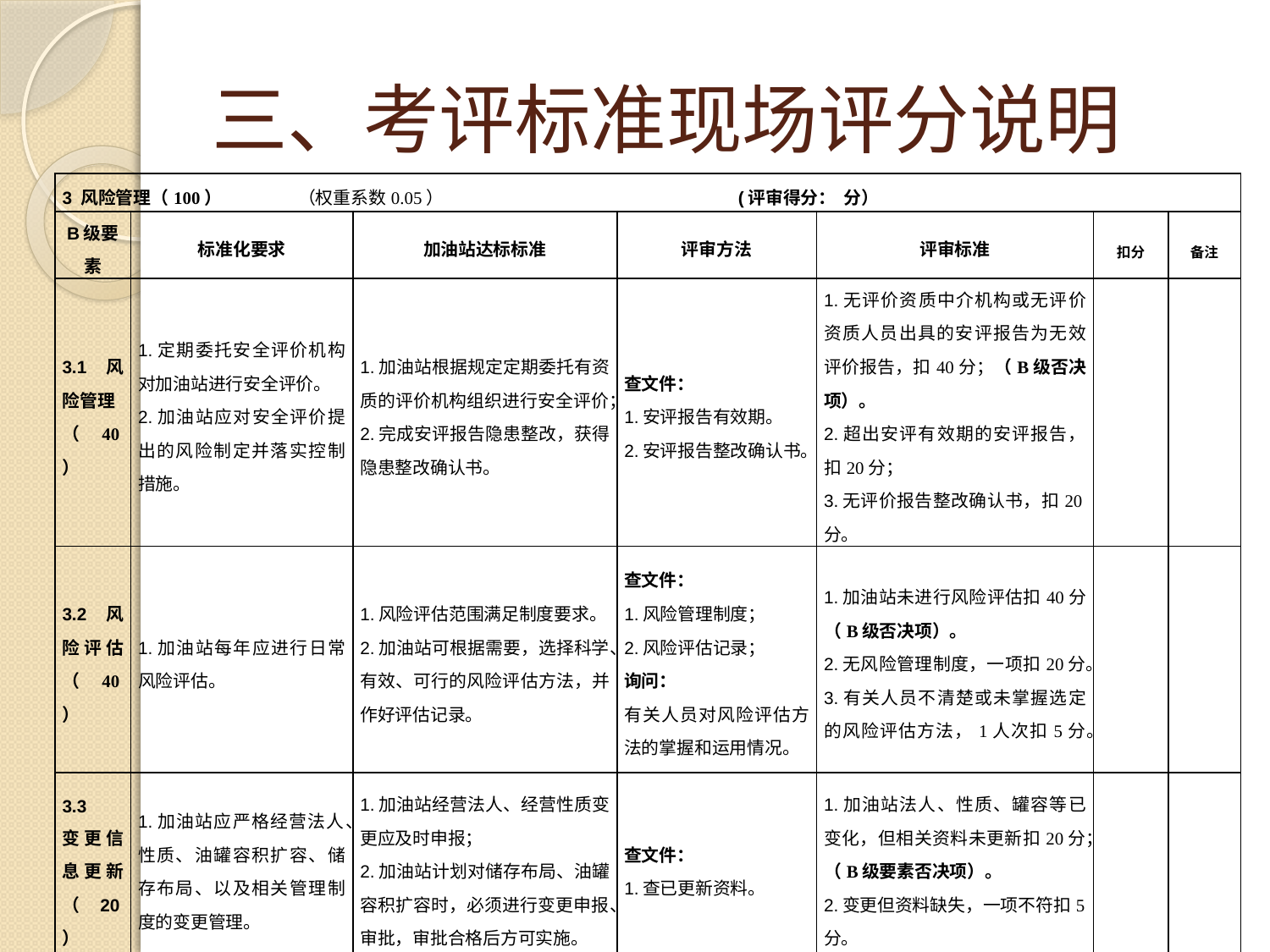

# 三、考评标准现场评分说明
| 3 风险管理（100） （权重系数0.05） (评审得分： 分） |  |  |  |  |  |  |
| --- | --- | --- | --- | --- | --- | --- |
| B级要素 | 标准化要求 | 加油站达标标准 | 评审方法 | 评审标准 | 扣分 | 备注 |
| 3.1风险管理 （40） | 1.定期委托安全评价机构对加油站进行安全评价。 2.加油站应对安全评价提出的风险制定并落实控制措施。 | 1.加油站根据规定定期委托有资质的评价机构组织进行安全评价； 2.完成安评报告隐患整改，获得隐患整改确认书。 | 查文件： 1.安评报告有效期。 2.安评报告整改确认书。 | 1.无评价资质中介机构或无评价资质人员出具的安评报告为无效评价报告，扣40分；（B级否决项）。 2.超出安评有效期的安评报告，扣20分； 3.无评价报告整改确认书，扣20分。 |  |  |
| 3.2风险评估（40） | 1.加油站每年应进行日常风险评估。 | 1.风险评估范围满足制度要求。 2.加油站可根据需要，选择科学、有效、可行的风险评估方法，并作好评估记录。 | 查文件： 1.风险管理制度； 2.风险评估记录； 询问： 有关人员对风险评估方法的掌握和运用情况。 | 1.加油站未进行风险评估扣40分（B级否决项）。 2.无风险管理制度，一项扣20分。 3.有关人员不清楚或未掌握选定的风险评估方法，1人次扣5分。 |  |  |
| 3.3 变更信息更新（20） | 1.加油站应严格经营法人、性质、油罐容积扩容、储存布局、以及相关管理制度的变更管理。 | 1.加油站经营法人、经营性质变更应及时申报； 2.加油站计划对储存布局、油罐容积扩容时，必须进行变更申报、审批，审批合格后方可实施。 | 查文件： 1.查已更新资料。 | 1.加油站法人、性质、罐容等已变化，但相关资料未更新扣20分；（B级要素否决项）。 2.变更但资料缺失，一项不符扣5分。 |  |  |